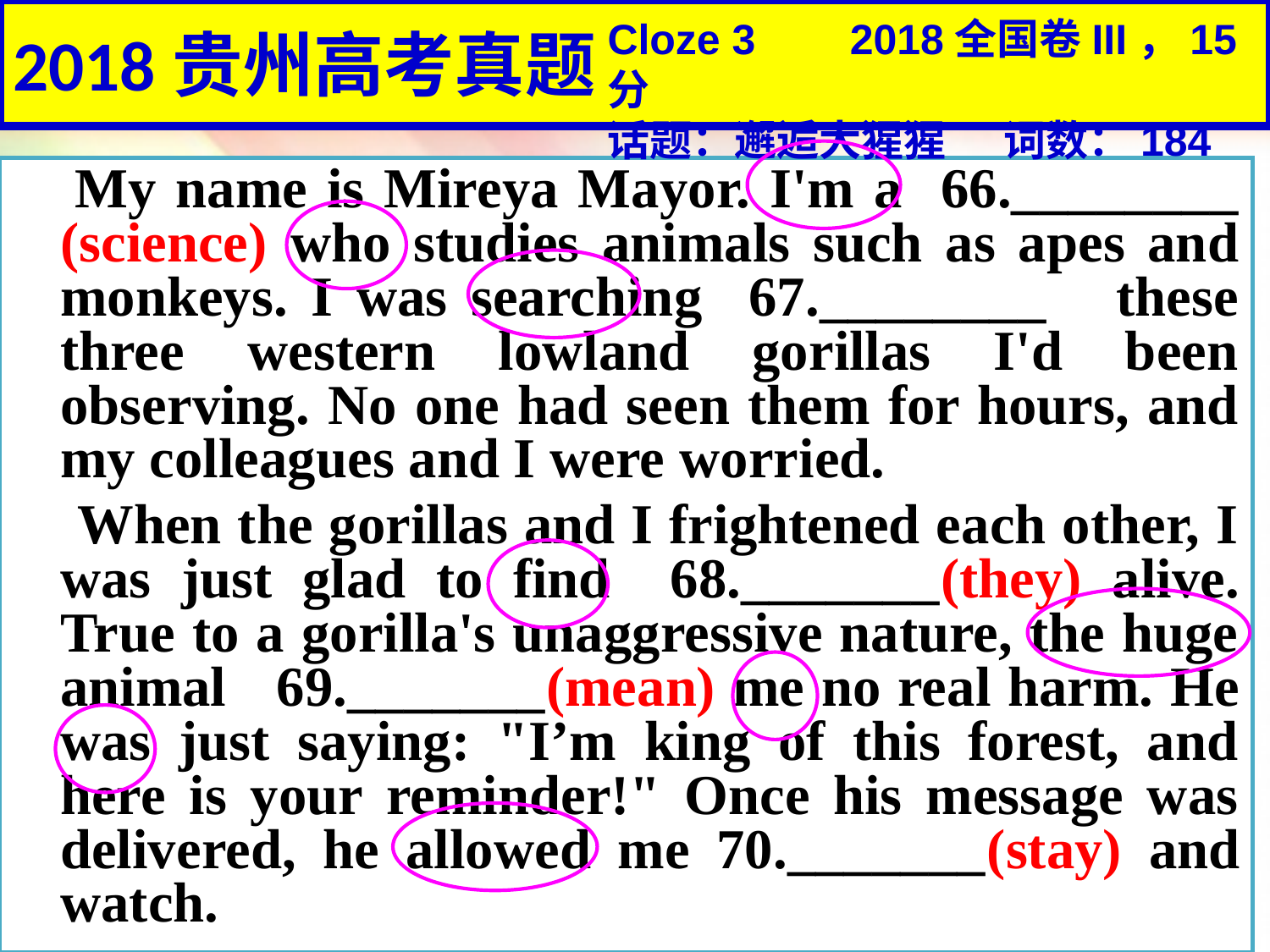

# 2018贵州高考真题
Cloze 3        2018全国卷III，15分
话题：邂逅大猩猩      词数：184

    My name is Mireya Mayor. I'm a  66.________ (science) who studies animals such as apes and monkeys. I was searching  67.________   these three western lowland gorillas I'd been observing. No one had seen them for hours, and my colleagues and I were worried.
    When the gorillas and I frightened each other, I was just glad to find  68._______(they) alive. True to a gorilla's unaggressive nature, the huge animal   69._______(mean) me no real harm. He was just saying: "I’m king of this forest, and here is your reminder!" Once his message was delivered, he allowed me 70._______(stay) and watch.